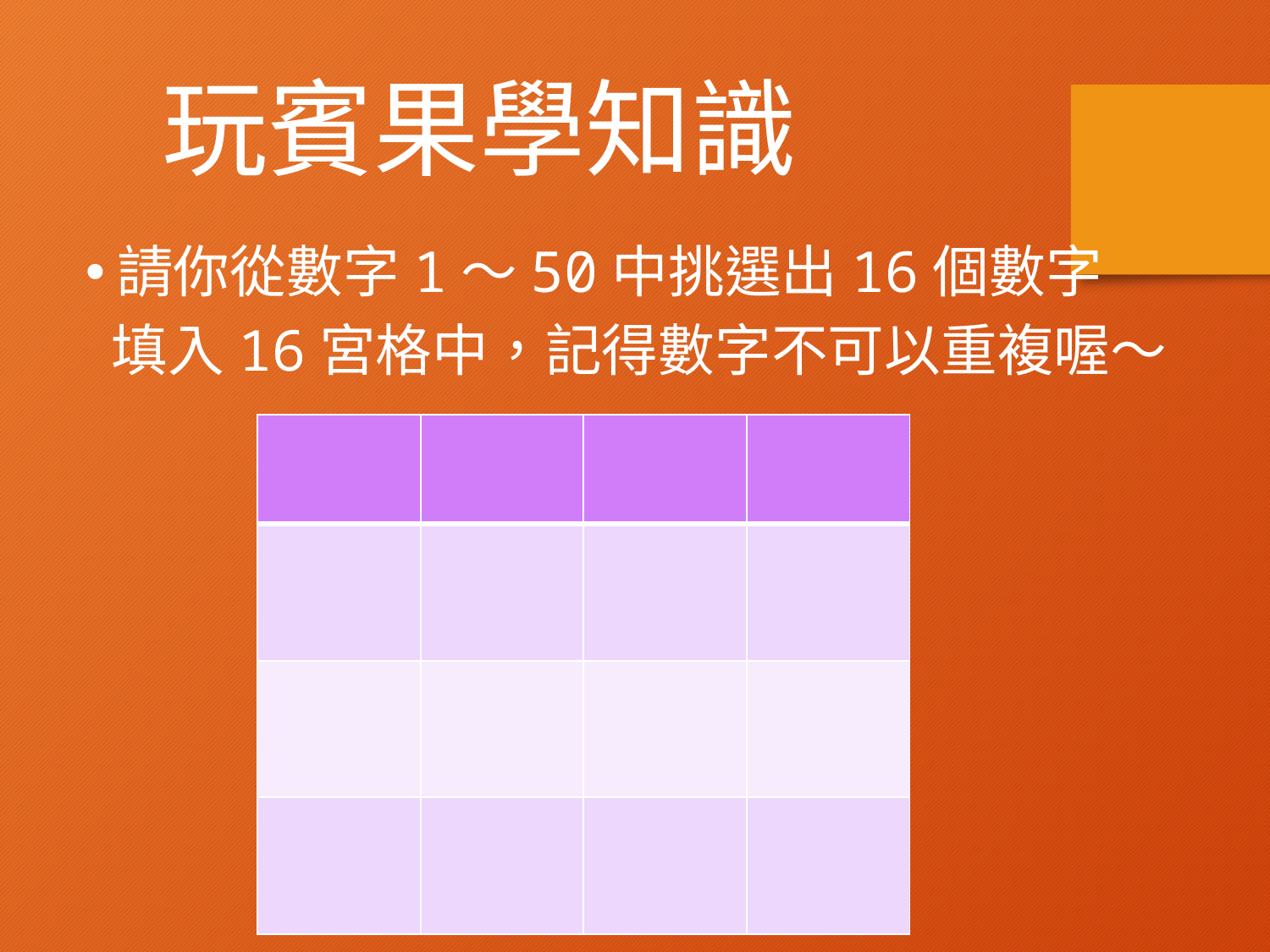

玩賓果學知識
請你從數字1～50中挑選出16個數字
 填入16宮格中，記得數字不可以重複喔～

|  |  |  |  |
| --- | --- | --- | --- |
|  |  |  |  |
|  |  |  |  |
|  |  |  |  |